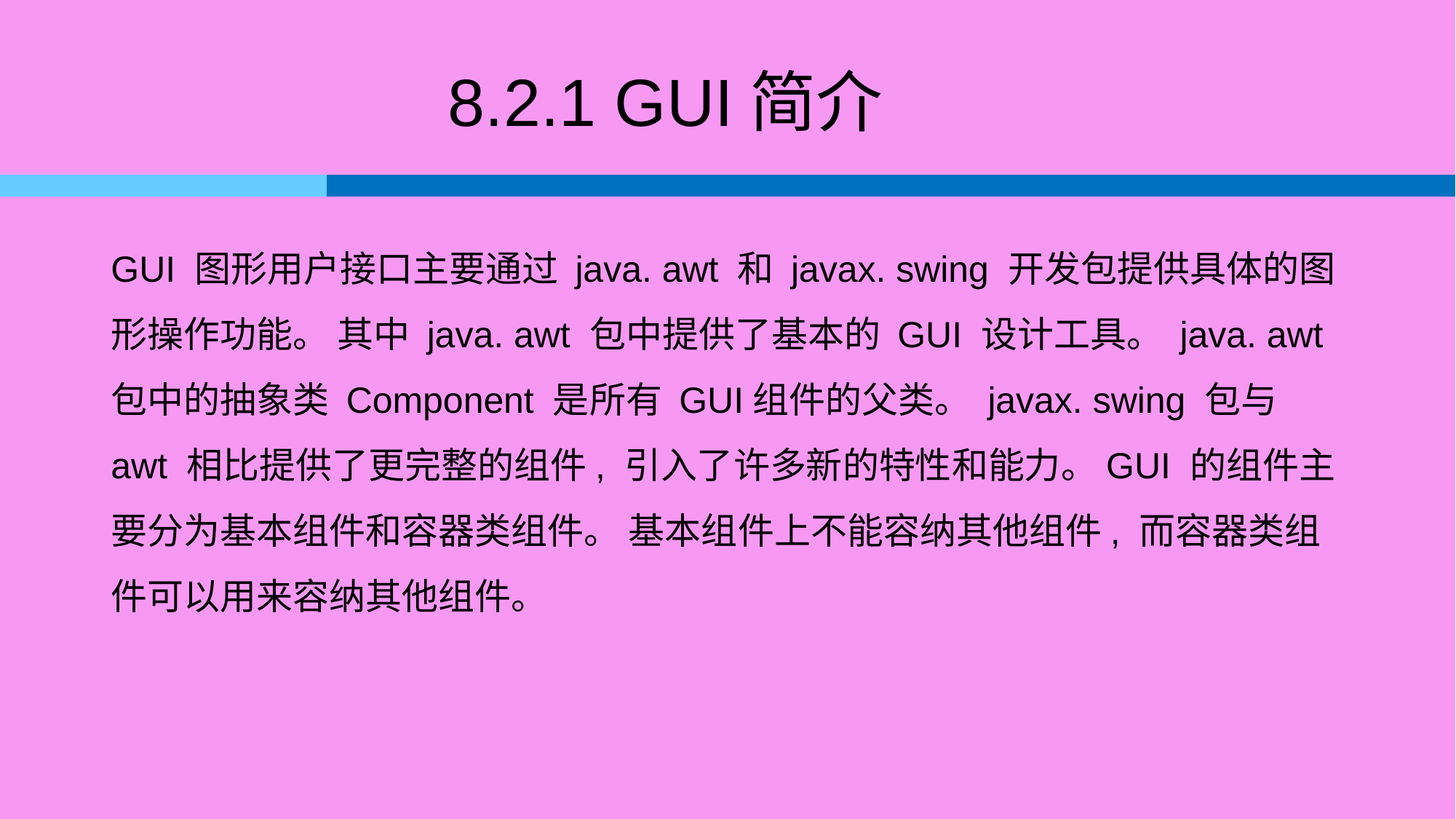

# 8.2.1 GUI简介
GUI 图形用户接口主要通过 java. awt 和 javax. swing 开发包提供具体的图形操作功能。 其中 java. awt 包中提供了基本的 GUI 设计工具。 java. awt 包中的抽象类 Component 是所有 GUI组件的父类。 javax. swing 包与 awt 相比提供了更完整的组件, 引入了许多新的特性和能力。GUI 的组件主要分为基本组件和容器类组件。 基本组件上不能容纳其他组件, 而容器类组件可以用来容纳其他组件。